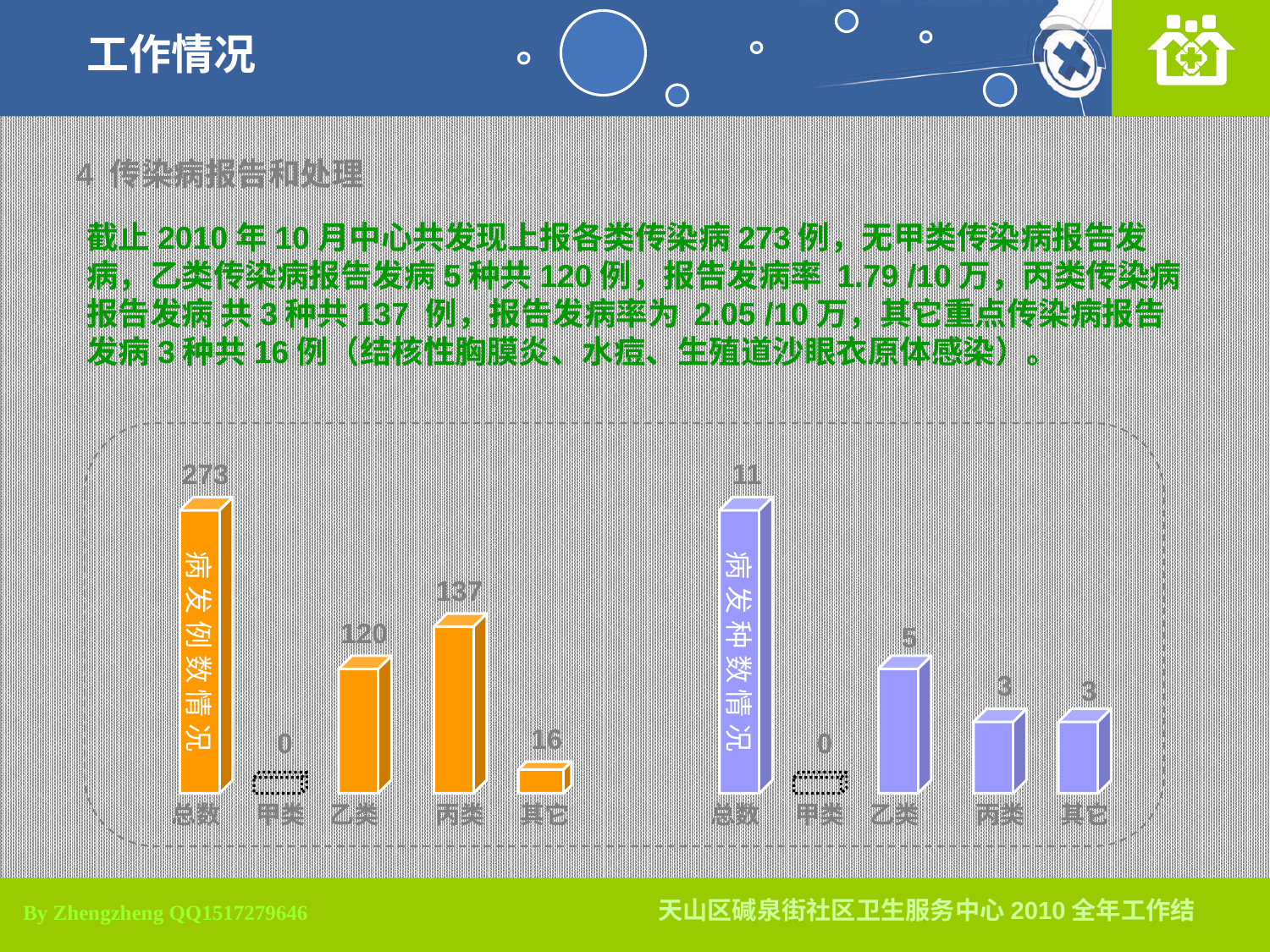

工作情况
4 传染病报告和处理
截止2010年10月中心共发现上报各类传染病273例，无甲类传染病报告发病，乙类传染病报告发病5种共120例，报告发病率 1.79 /10万，丙类传染病报告发病 共3种共137 例，报告发病率为 2.05 /10万，其它重点传染病报告发病3种共16例（结核性胸膜炎、水痘、生殖道沙眼衣原体感染）。

273
11
病 发 例 数 情 况
病 发 种 数 情 况
137
120

5

3
3

16
0
0

总数
甲类
乙类
丙类
其它
总数
甲类
乙类
丙类
其它